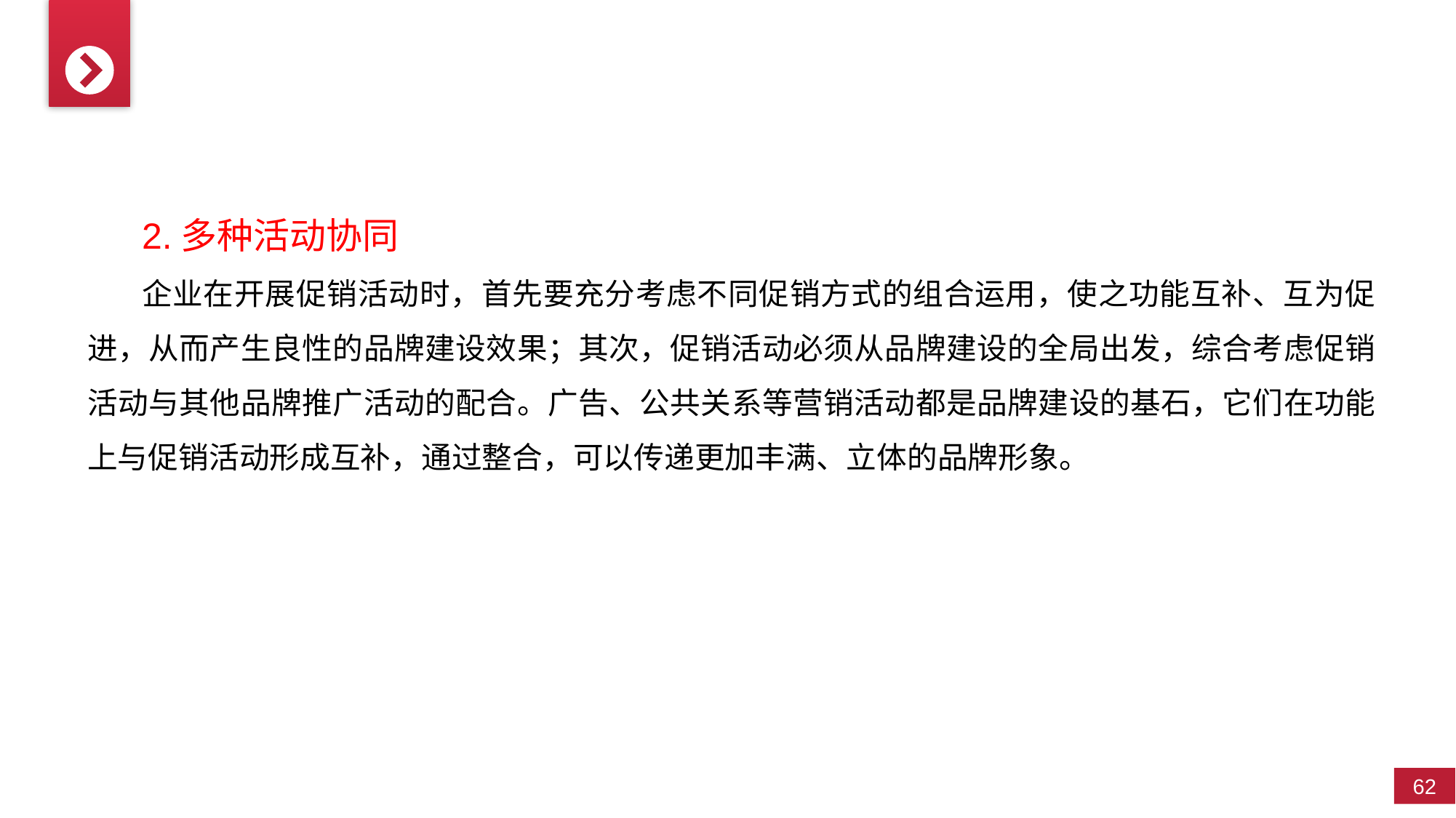

2.多种活动协同
企业在开展促销活动时，首先要充分考虑不同促销方式的组合运用，使之功能互补、互为促进，从而产生良性的品牌建设效果；其次，促销活动必须从品牌建设的全局出发，综合考虑促销活动与其他品牌推广活动的配合。广告、公共关系等营销活动都是品牌建设的基石，它们在功能上与促销活动形成互补，通过整合，可以传递更加丰满、立体的品牌形象。